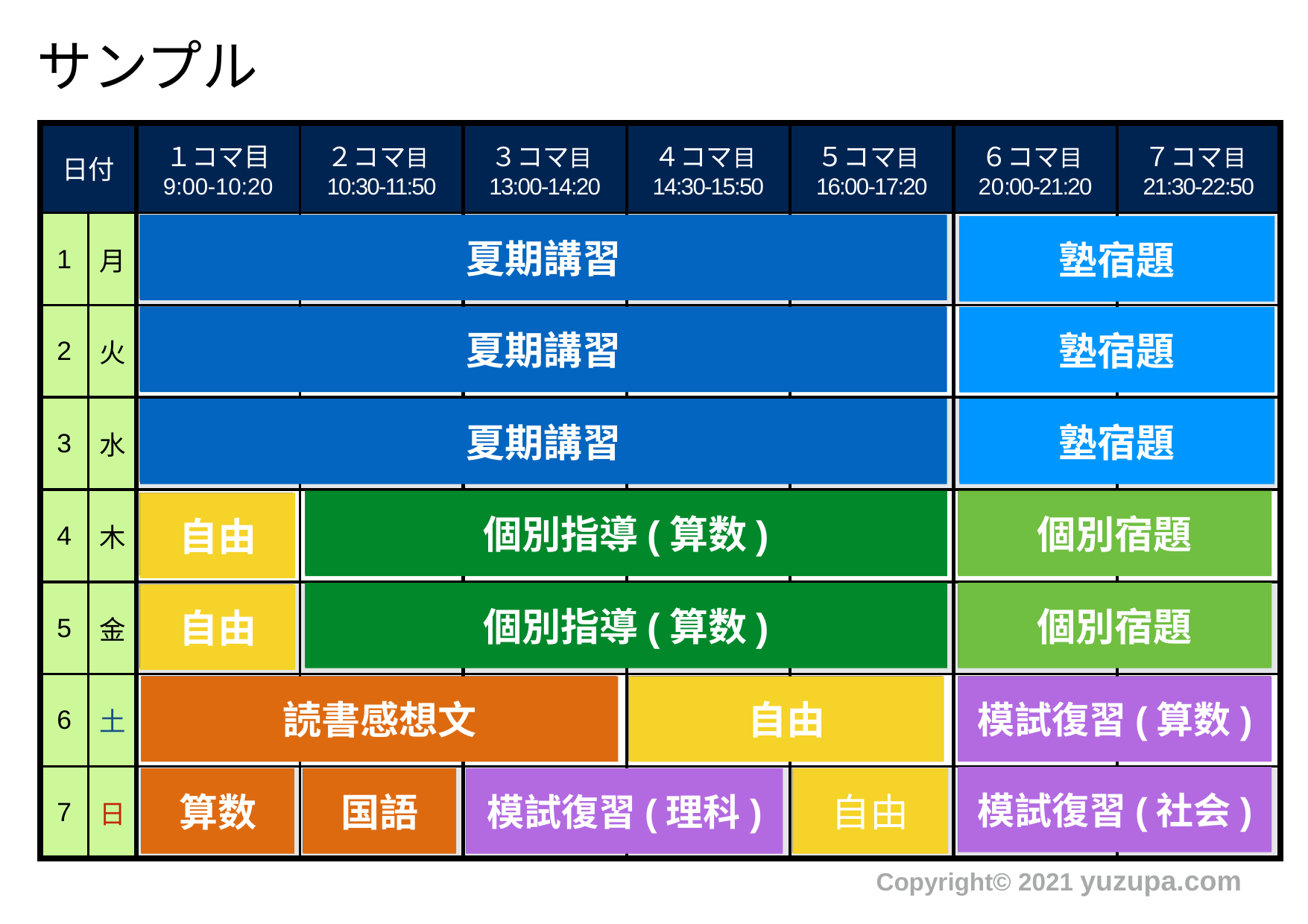

サンプル
| 日付 |  | １コマ目 9:00-10:20 | ２コマ目10:30-11:50 | ３コマ目13:00-14:20 | ４コマ目14:30-15:50 | ５コマ目16:00-17:20 | ６コマ目20:00-21:20 | ７コマ目21:30-22:50 |
| --- | --- | --- | --- | --- | --- | --- | --- | --- |
| 1 | 月 |  |  |  |  |  |  |  |
| 2 | 火 |  |  |  |  |  |  |  |
| 3 | 水 |  |  |  |  |  |  |  |
| 4 | 木 |  |  |  |  |  |  |  |
| 5 | 金 |  |  |  |  |  |  |  |
| 6 | 土 |  |  |  |  |  |  |  |
| 7 | 日 |  |  |  |  |  |  |  |
夏期講習
塾宿題
夏期講習
塾宿題
夏期講習
塾宿題
個別指導(算数)
個別宿題
自由
個別指導(算数)
個別宿題
自由
読書感想文
自由
模試復習(算数)
模試復習(社会)
算数
国語
模試復習(理科)
自由
Copyright©︎ 2021 yuzupa.com